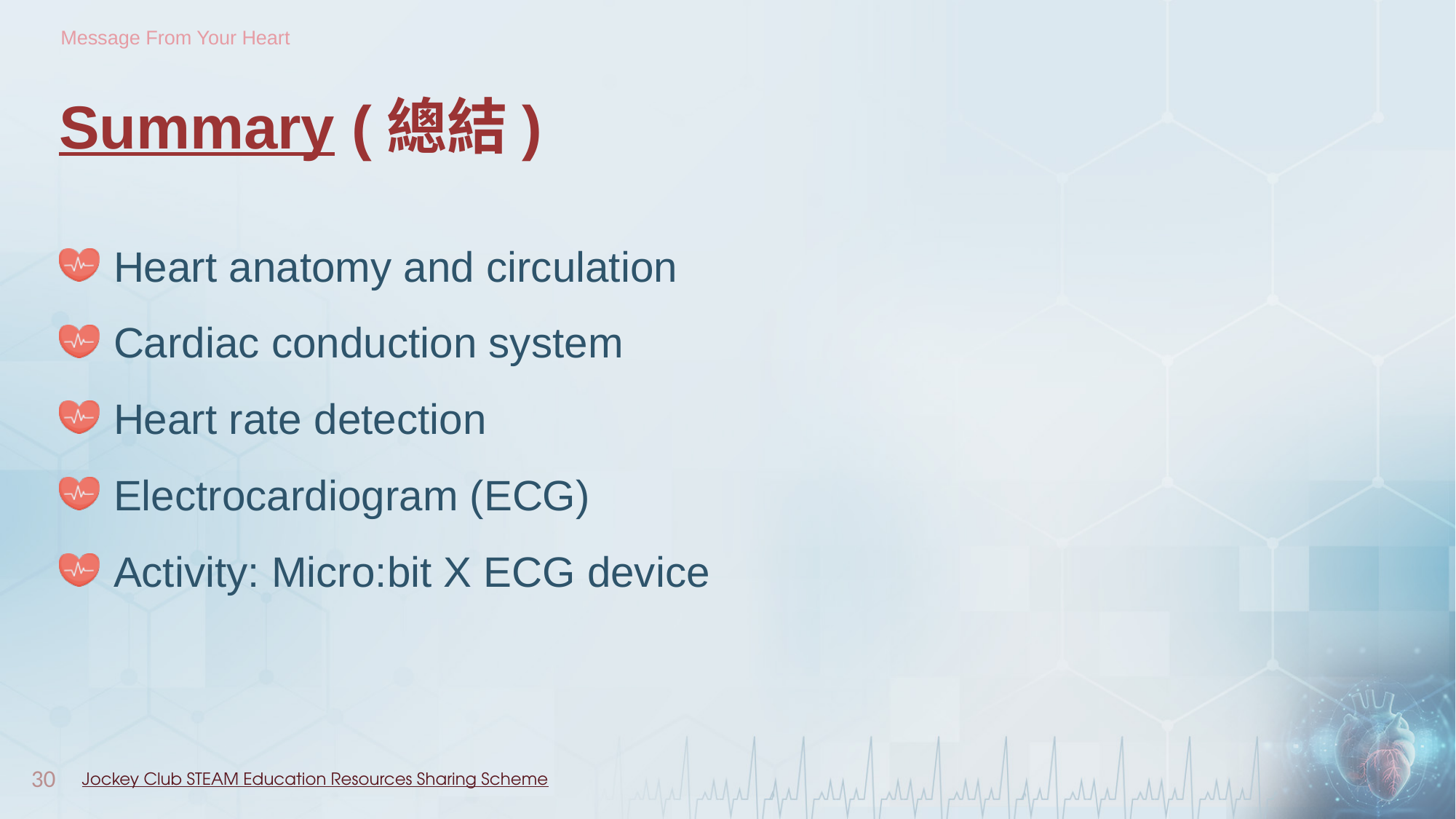

# Summary (總結)
Heart anatomy and circulation
Cardiac conduction system
Heart rate detection
Electrocardiogram (ECG)
Activity: Micro:bit X ECG device
30